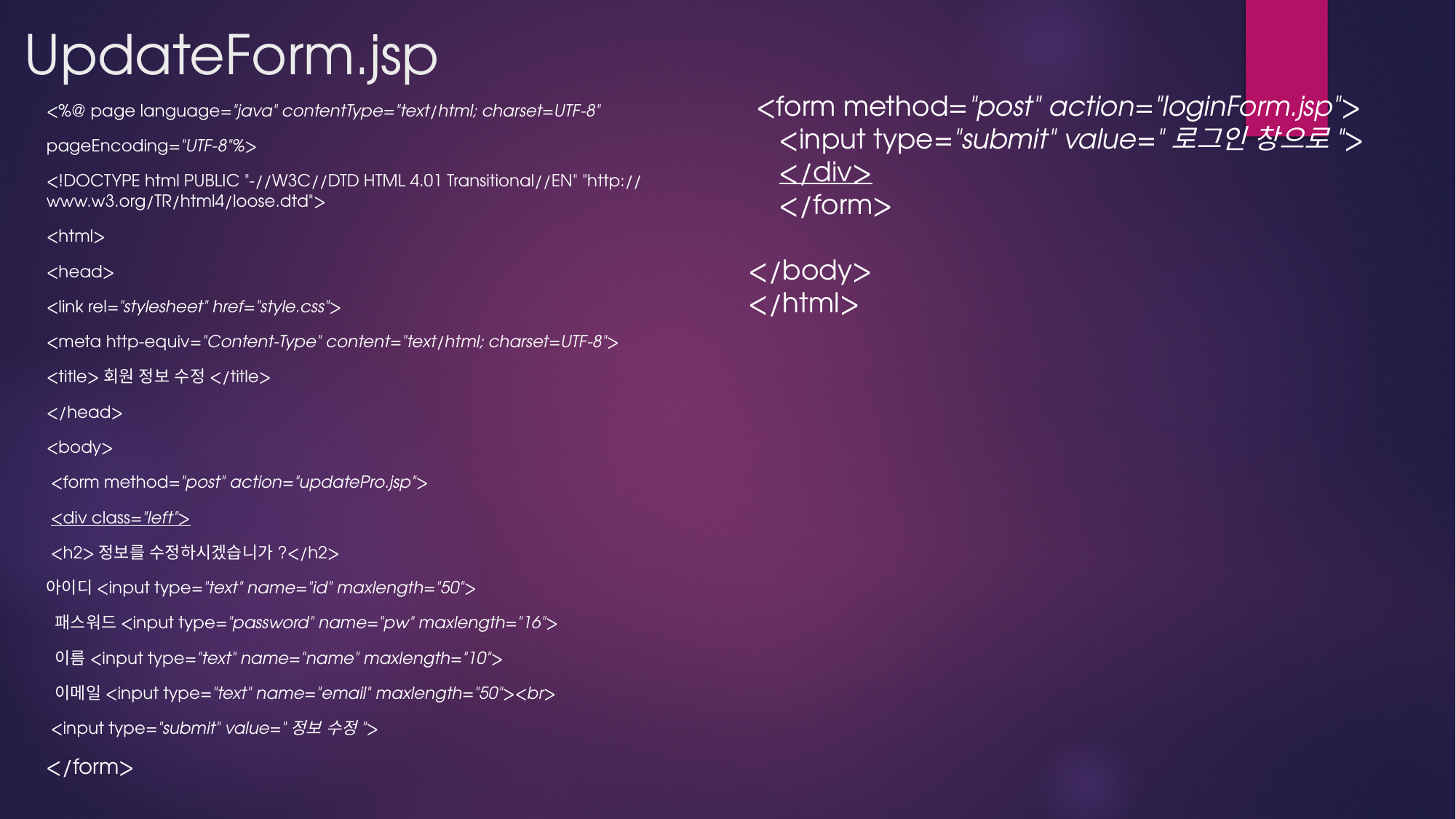

# UpdateForm.jsp
 <form method="post" action="loginForm.jsp">
    <input type="submit" value="로그인 창으로">
    </div>
    </form>

</body>
</html>
<%@ page language="java" contentType="text/html; charset=UTF-8"
pageEncoding="UTF-8"%>
<!DOCTYPE html PUBLIC "-//W3C//DTD HTML 4.01 Transitional//EN" "http://www.w3.org/TR/html4/loose.dtd">
<html>
<head>
<link rel="stylesheet" href="style.css">
<meta http-equiv="Content-Type" content="text/html; charset=UTF-8">
<title>회원 정보 수정</title>
</head>
<body>
 <form method="post" action="updatePro.jsp">
 <div class="left">
 <h2>정보를 수정하시겠습니가?</h2>
아이디<input type="text" name="id" maxlength="50">
 패스워드<input type="password" name="pw" maxlength="16">
 이름<input type="text" name="name" maxlength="10">
 이메일<input type="text" name="email" maxlength="50"><br>
 <input type="submit" value="정보 수정">
</form>